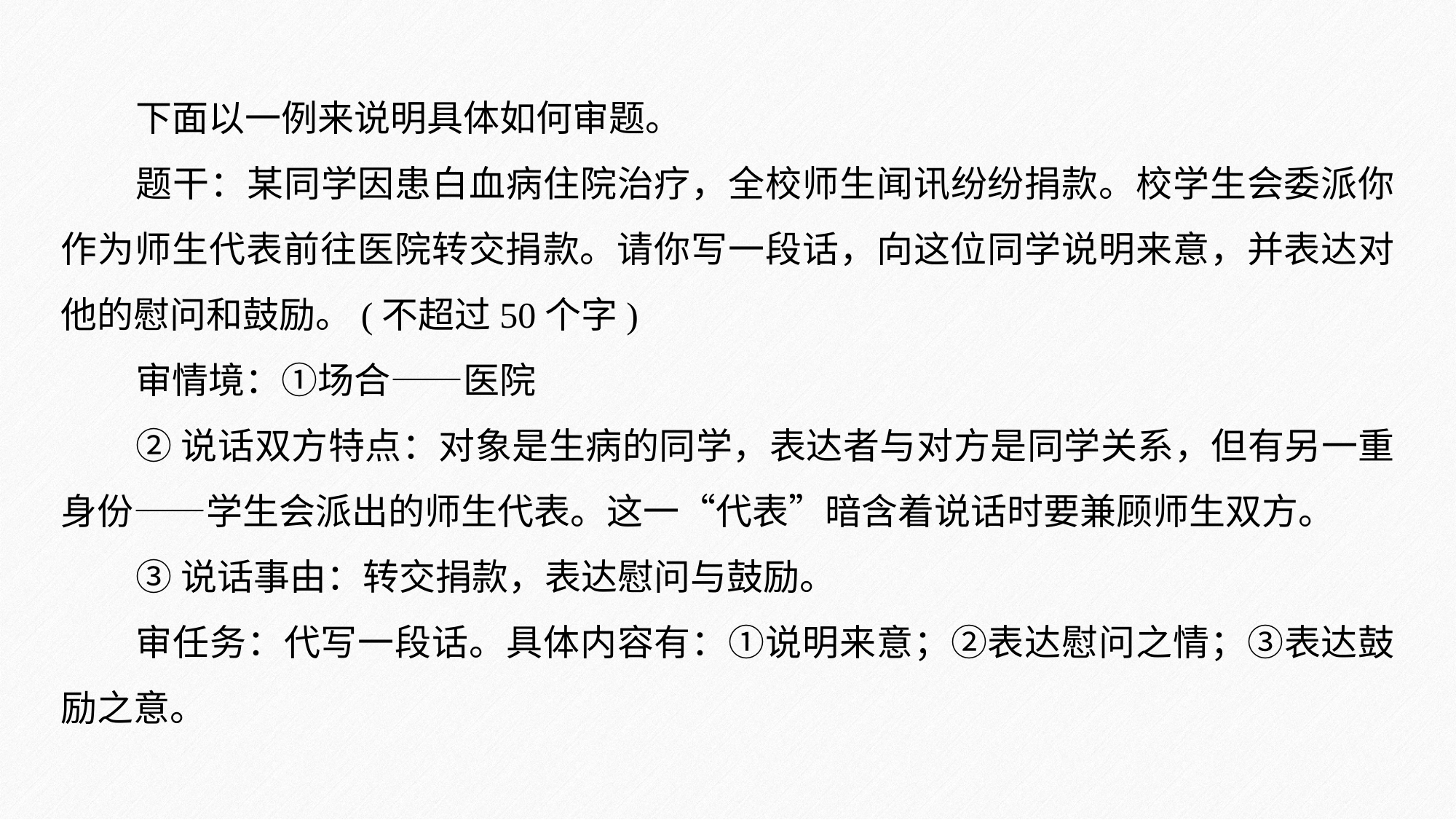

下面以一例来说明具体如何审题。
题干：某同学因患白血病住院治疗，全校师生闻讯纷纷捐款。校学生会委派你作为师生代表前往医院转交捐款。请你写一段话，向这位同学说明来意，并表达对他的慰问和鼓励。(不超过50个字)
审情境：①场合——医院
②说话双方特点：对象是生病的同学，表达者与对方是同学关系，但有另一重身份——学生会派出的师生代表。这一“代表”暗含着说话时要兼顾师生双方。
③说话事由：转交捐款，表达慰问与鼓励。
审任务：代写一段话。具体内容有：①说明来意；②表达慰问之情；③表达鼓励之意。